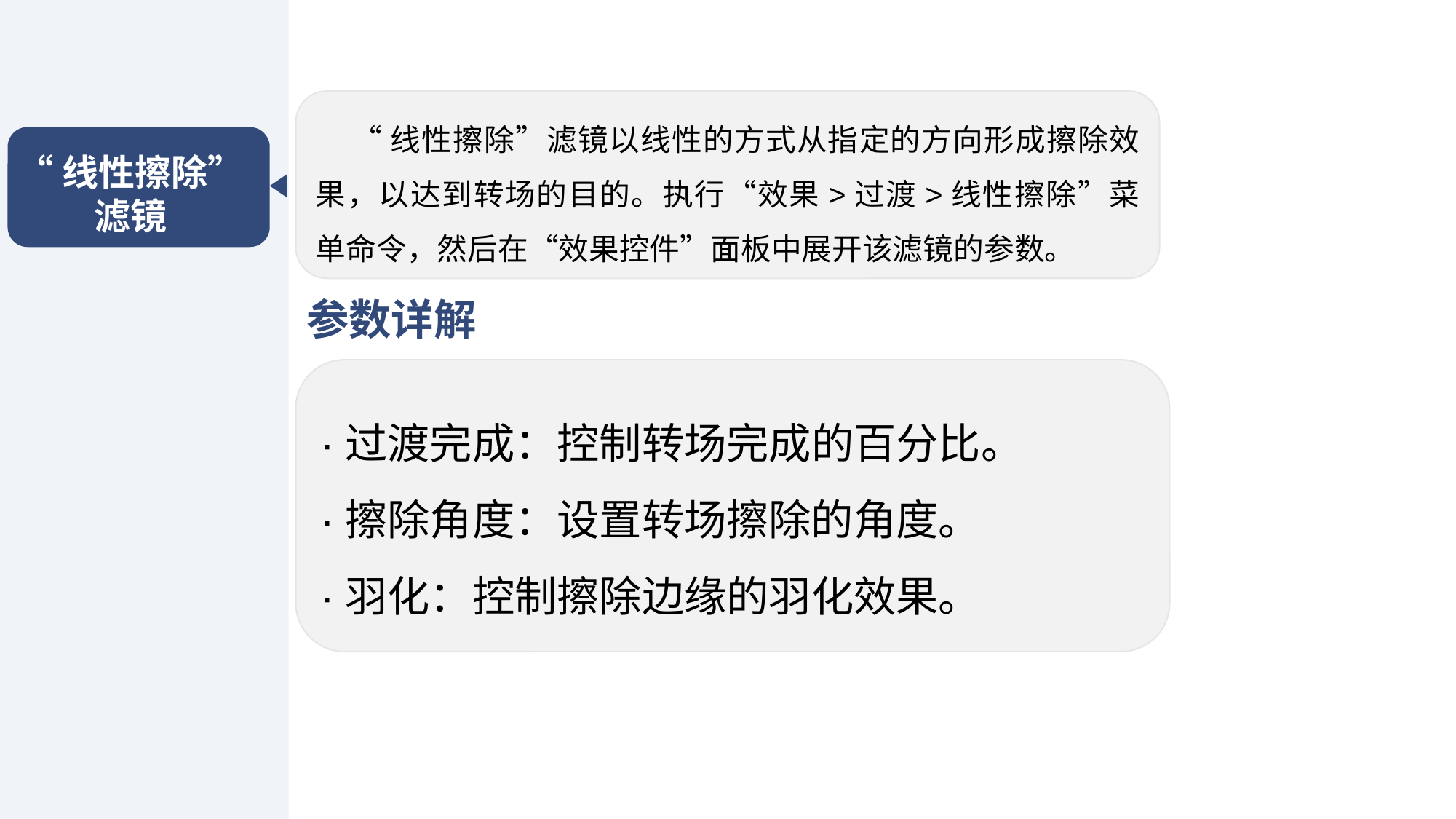

“线性擦除”滤镜以线性的方式从指定的方向形成擦除效果，以达到转场的目的。执行“效果>过渡>线性擦除”菜单命令，然后在“效果控件”面板中展开该滤镜的参数。

“线性擦除”滤镜

参数详解
·过渡完成：控制转场完成的百分比。
·擦除角度：设置转场擦除的角度。
·羽化：控制擦除边缘的羽化效果。